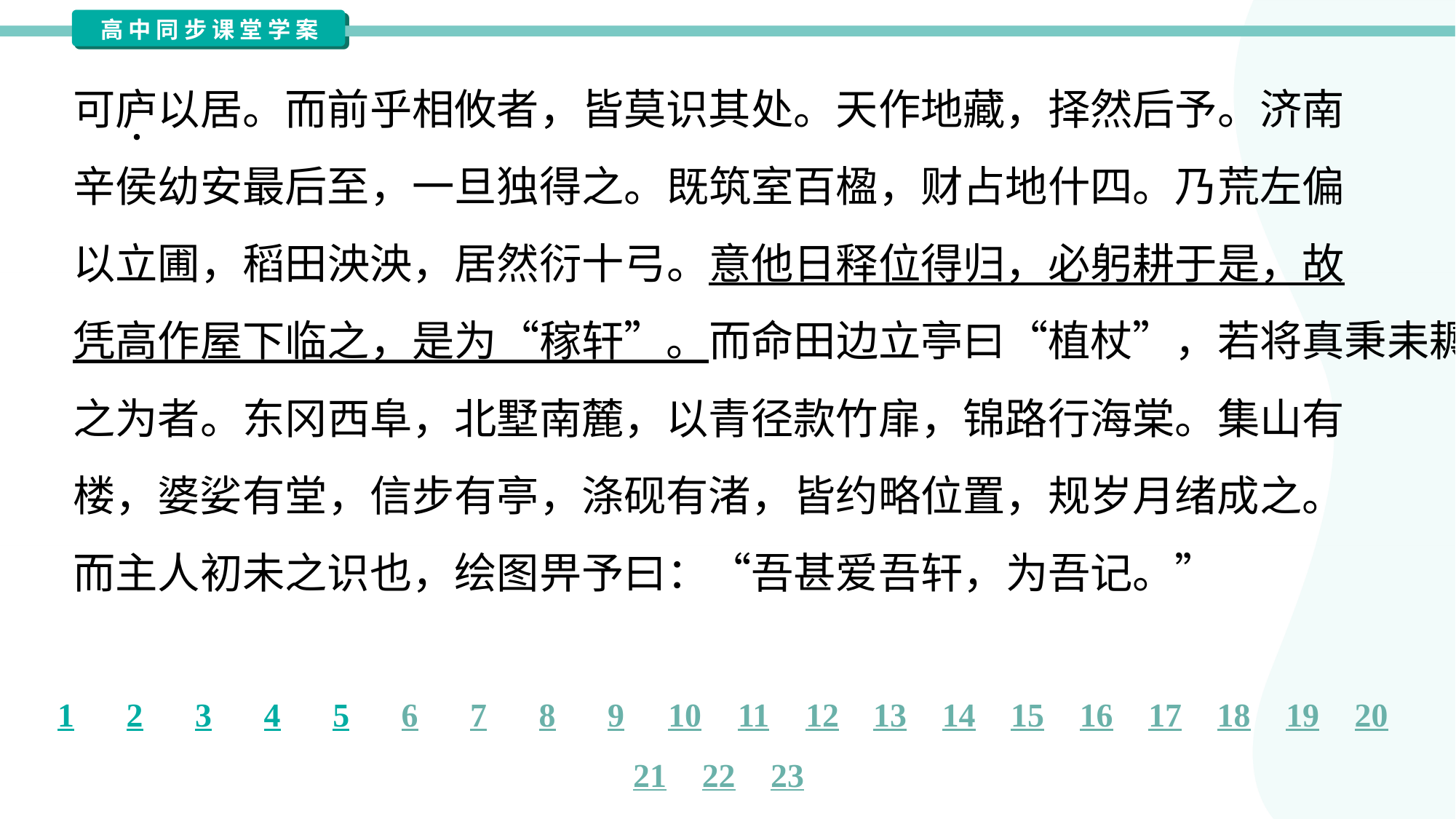

可庐以居。而前乎相攸者，皆莫识其处。天作地藏，择然后予。济南
辛侯幼安最后至，一旦独得之。既筑室百楹，财占地什四。乃荒左偏
以立圃，稻田泱泱，居然衍十弓。意他日释位得归，必躬耕于是，故
凭高作屋下临之，是为“稼轩”。而命田边立亭曰“植杖”，若将真秉耒耨
之为者。东冈西阜，北墅南麓，以青径款竹扉，锦路行海棠。集山有
楼，婆娑有堂，信步有亭，涤砚有渚，皆约略位置，规岁月绪成之。
而主人初未之识也，绘图畀予曰：“吾甚爱吾轩，为吾记。”